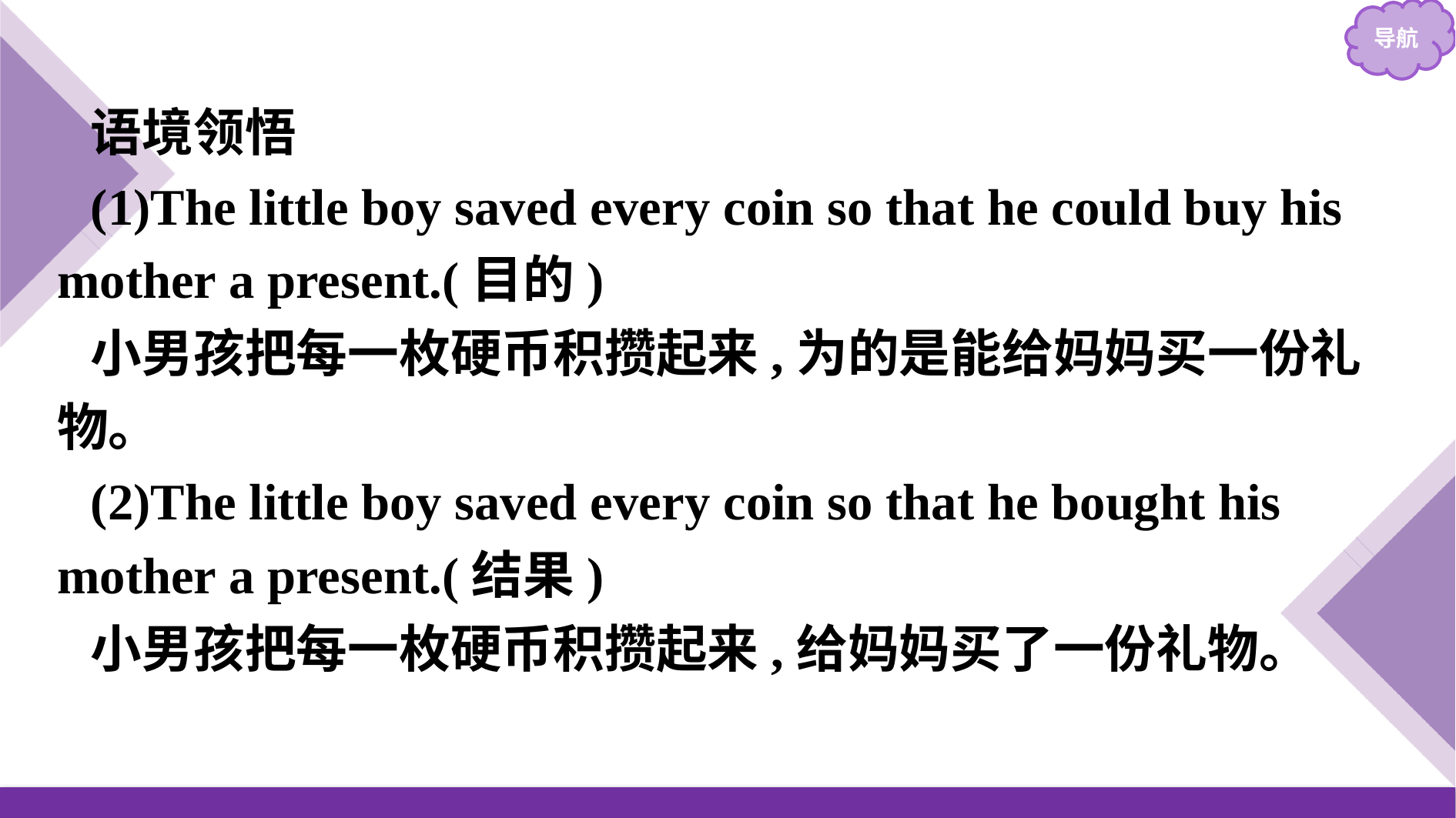

语境领悟
(1)The little boy saved every coin so that he could buy his mother a present.(目的)
小男孩把每一枚硬币积攒起来,为的是能给妈妈买一份礼物。
(2)The little boy saved every coin so that he bought his mother a present.(结果)
小男孩把每一枚硬币积攒起来,给妈妈买了一份礼物。